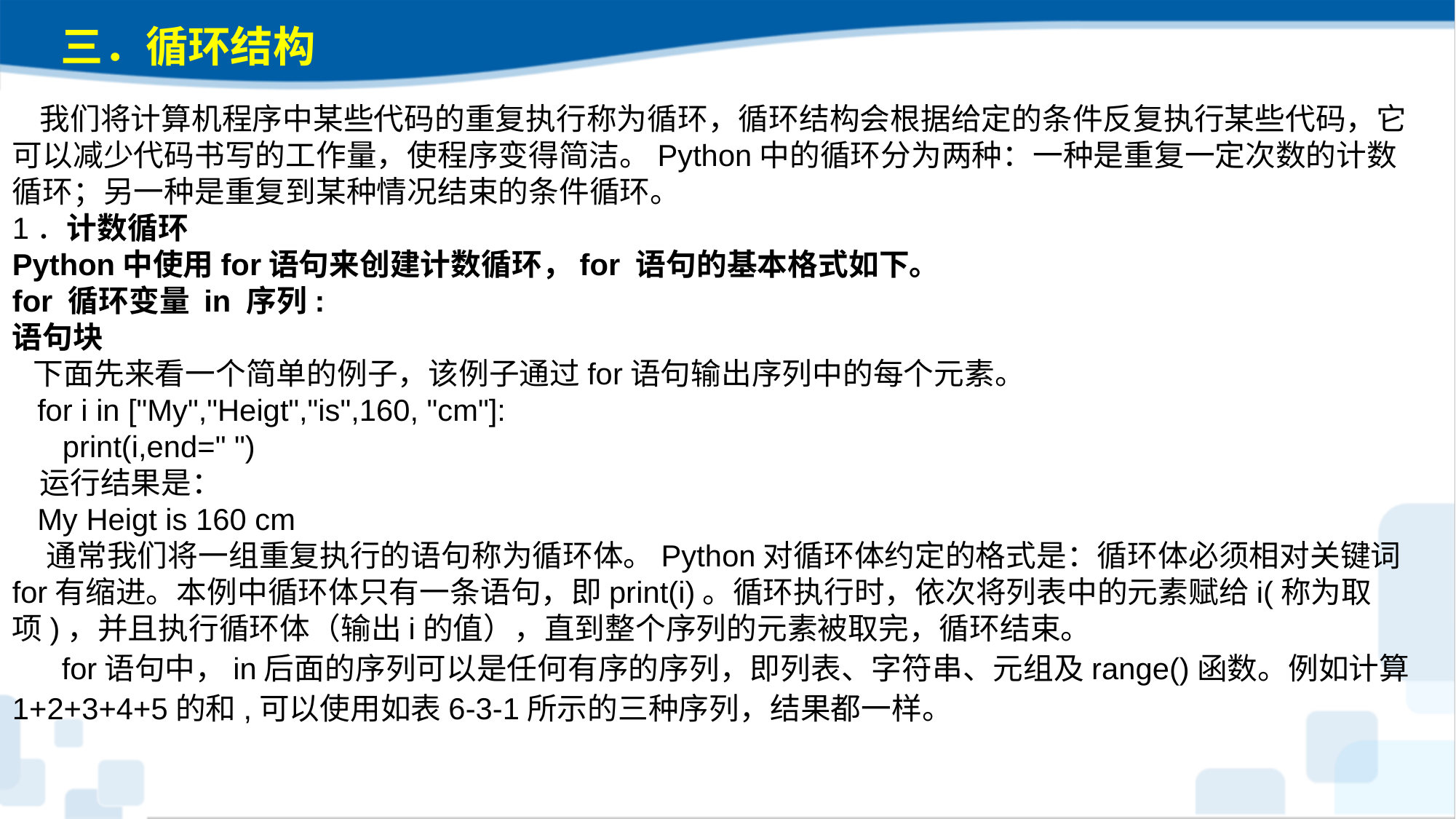

三．循环结构
   我们将计算机程序中某些代码的重复执行称为循环，循环结构会根据给定的条件反复执行某些代码，它可以减少代码书写的工作量，使程序变得简洁。Python中的循环分为两种：一种是重复一定次数的计数循环；另一种是重复到某种情况结束的条件循环。1．计数循环Python中使用for语句来创建计数循环，for 语句的基本格式如下。for 循环变量 in 序列: 语句块  下面先来看一个简单的例子，该例子通过for语句输出序列中的每个元素。   for i in ["My","Heigt","is",160, "cm"]:      print(i,end=" ")   运行结果是：   My Heigt is 160 cm    通常我们将一组重复执行的语句称为循环体。Python对循环体约定的格式是：循环体必须相对关键词for有缩进。本例中循环体只有一条语句，即print(i)。循环执行时，依次将列表中的元素赋给i(称为取项)，并且执行循环体（输出i的值），直到整个序列的元素被取完，循环结束。    for语句中，in后面的序列可以是任何有序的序列，即列表、字符串、元组及range()函数。例如计算1+2+3+4+5的和,可以使用如表6-3-1所示的三种序列，结果都一样。